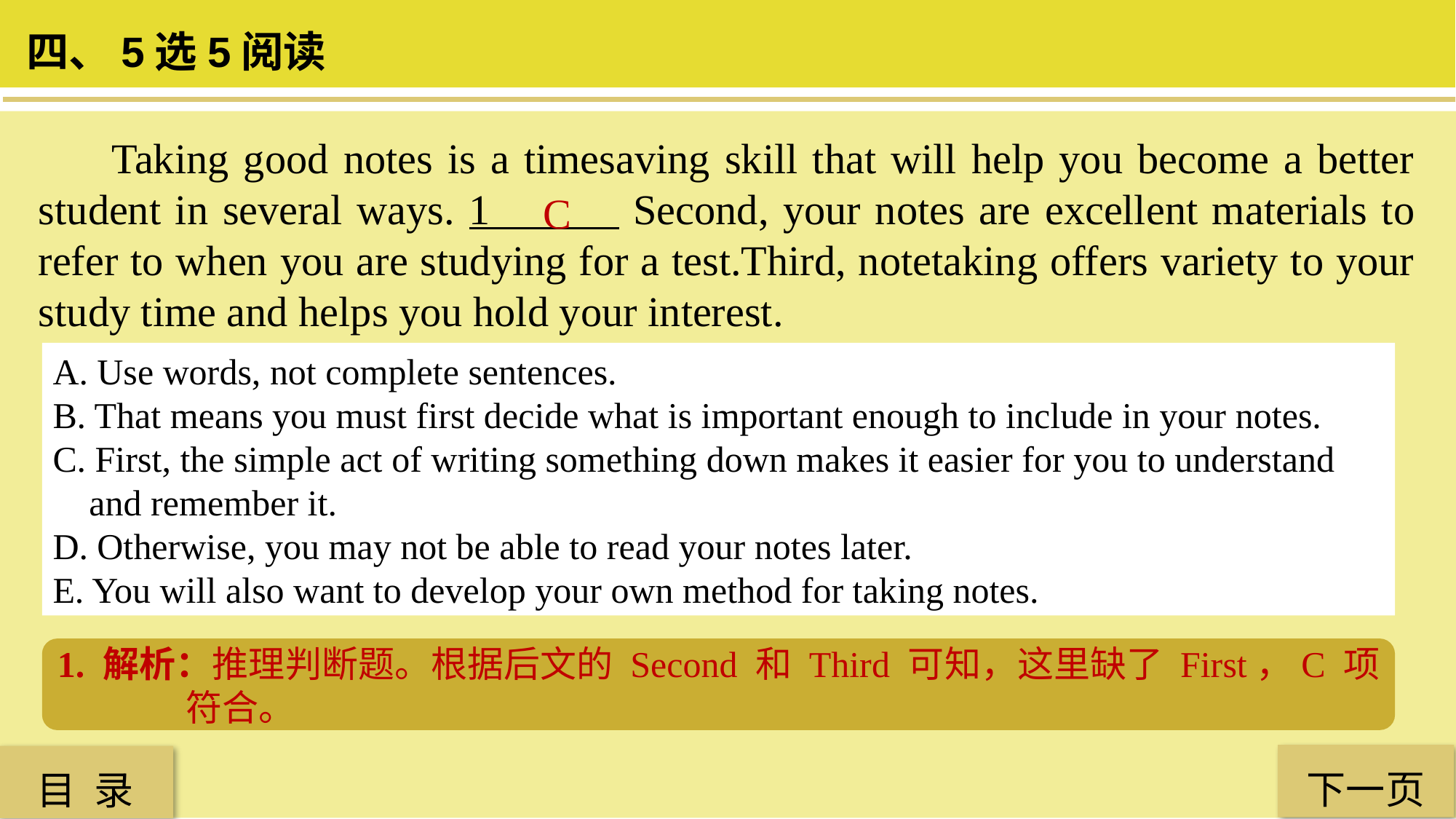

四、5选5阅读
     Taking good notes is a timesaving skill that will help you become a better student in several ways. 1          Second, your notes are excellent materials to refer to when you are studying for a test.Third, notetaking offers variety to your study time and helps you hold your interest.
C
A. Use words, not complete sentences.
B. That means you must first decide what is important enough to include in your notes.
C. First, the simple act of writing something down makes it easier for you to understand
    and remember it.
D. Otherwise, you may not be able to read your notes later.
E. You will also want to develop your own method for taking notes.
1. 解析：推理判断题。根据后文的 Second 和 Third 可知，这里缺了 First，C 项符合。